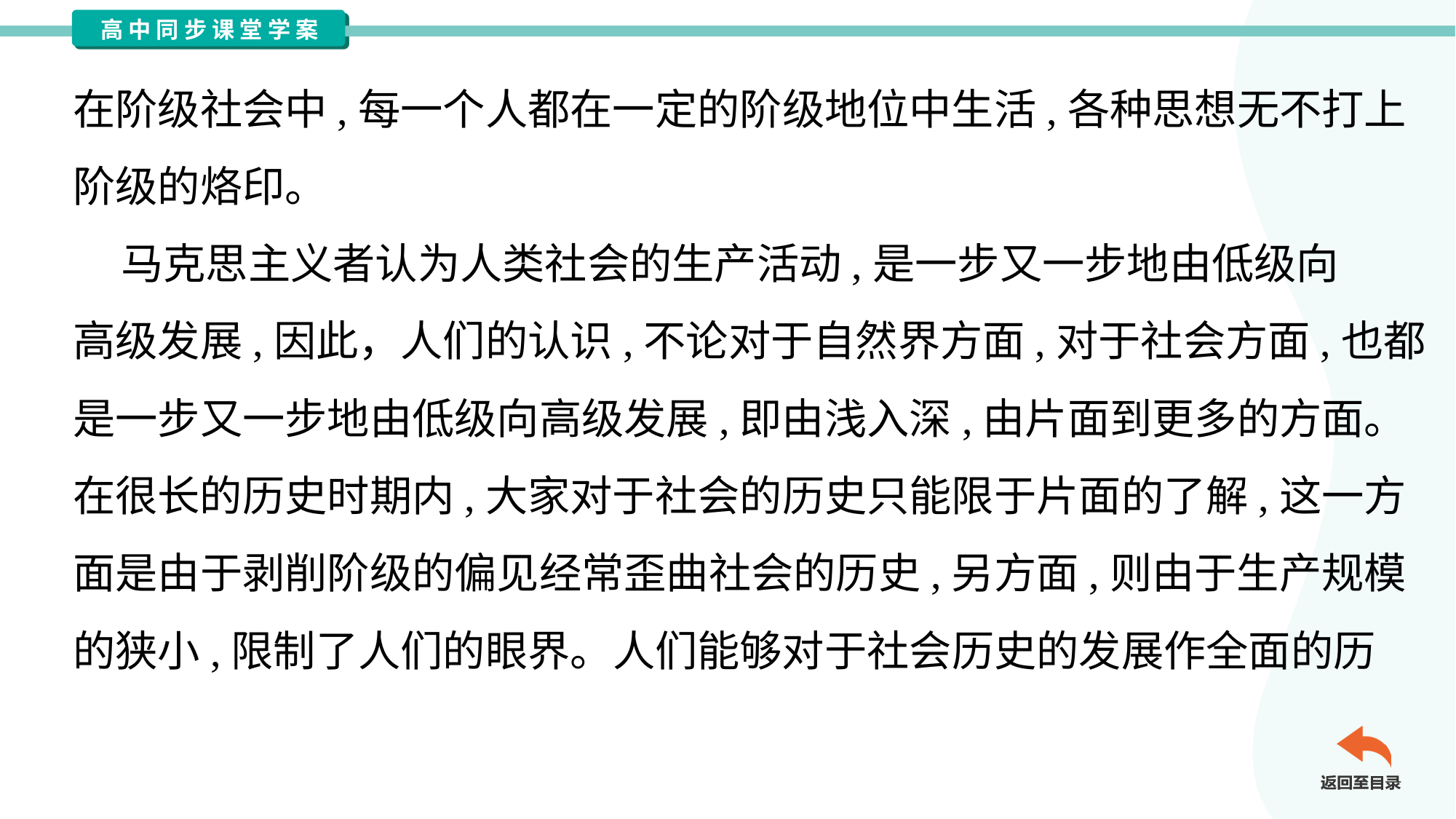

在阶级社会中,每一个人都在一定的阶级地位中生活,各种思想无不打上
阶级的烙印。
    马克思主义者认为人类社会的生产活动,是一步又一步地由低级向
高级发展,因此，人们的认识,不论对于自然界方面,对于社会方面,也都
是一步又一步地由低级向高级发展,即由浅入深,由片面到更多的方面。
在很长的历史时期内,大家对于社会的历史只能限于片面的了解,这一方
面是由于剥削阶级的偏见经常歪曲社会的历史,另方面,则由于生产规模
的狭小,限制了人们的眼界。人们能够对于社会历史的发展作全面的历